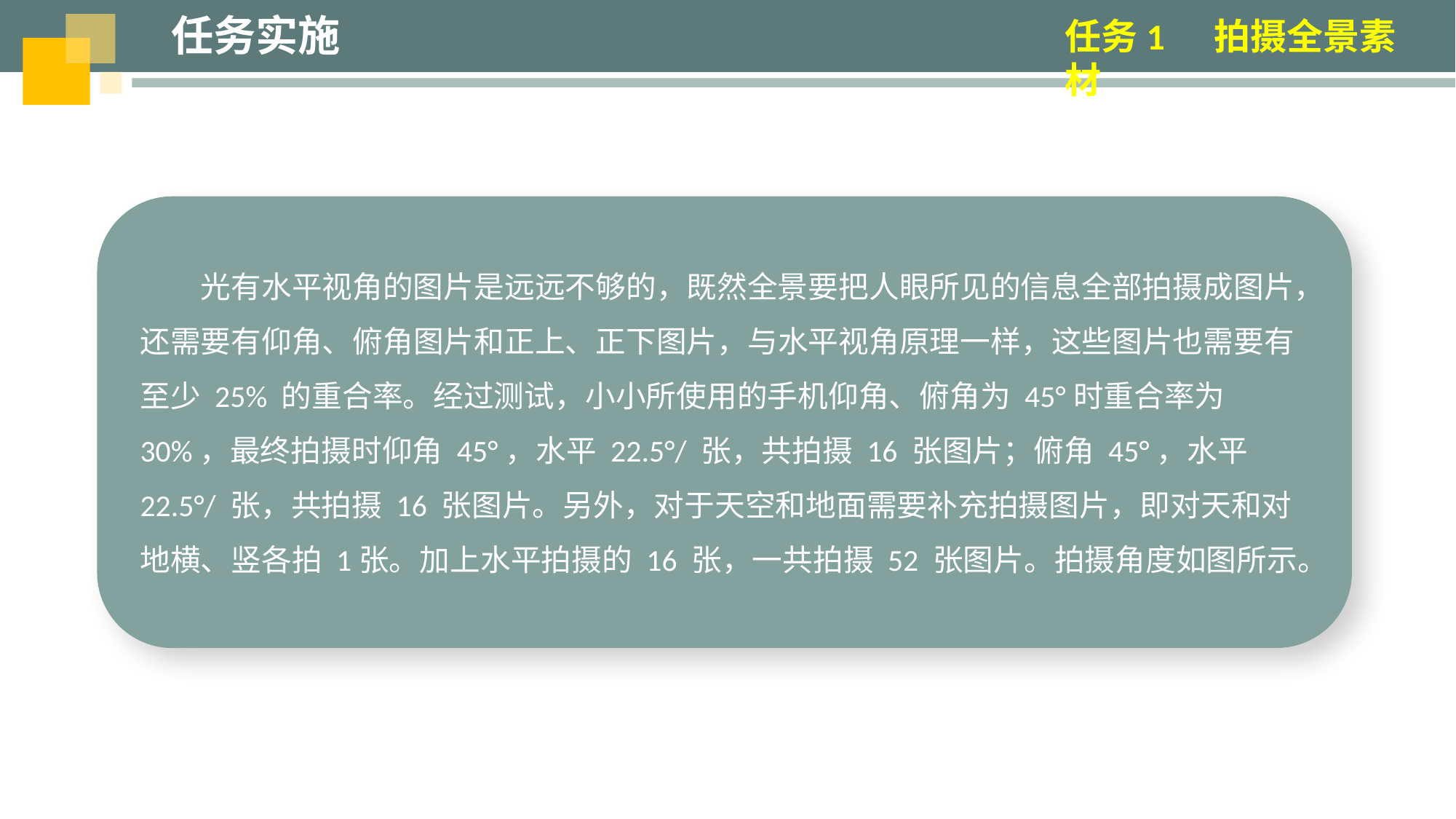

任务实施

任务1     拍摄全景素材

光有水平视角的图片是远远不够的，既然全景要把人眼所见的信息全部拍摄成图片，还需要有仰角、俯角图片和正上、正下图片，与水平视角原理一样，这些图片也需要有至少 25% 的重合率。经过测试，小小所使用的手机仰角、俯角为 45°时重合率为 30%，最终拍摄时仰角 45°，水平 22.5°/ 张，共拍摄 16 张图片；俯角 45°，水平 22.5°/ 张，共拍摄 16 张图片。另外，对于天空和地面需要补充拍摄图片，即对天和对地横、竖各拍 1张。加上水平拍摄的 16 张，一共拍摄 52 张图片。拍摄角度如图所示。